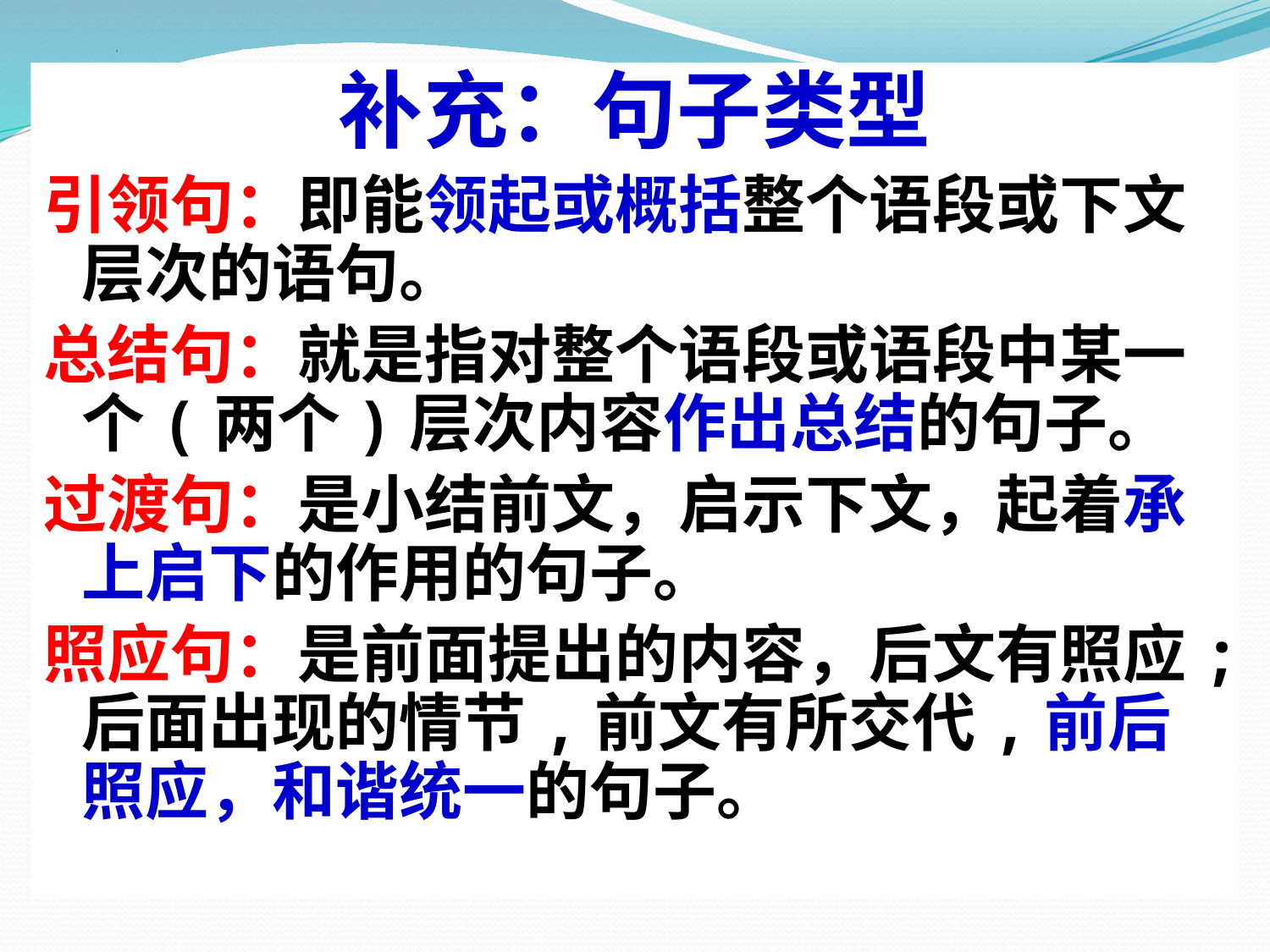

补充：句子类型
引领句：即能领起或概括整个语段或下文层次的语句。
总结句：就是指对整个语段或语段中某一个(两个)层次内容作出总结的句子。
过渡句：是小结前文，启示下文，起着承上启下的作用的句子。
照应句：是前面提出的内容，后文有照应;后面出现的情节,前文有所交代,前后照应，和谐统一的句子。